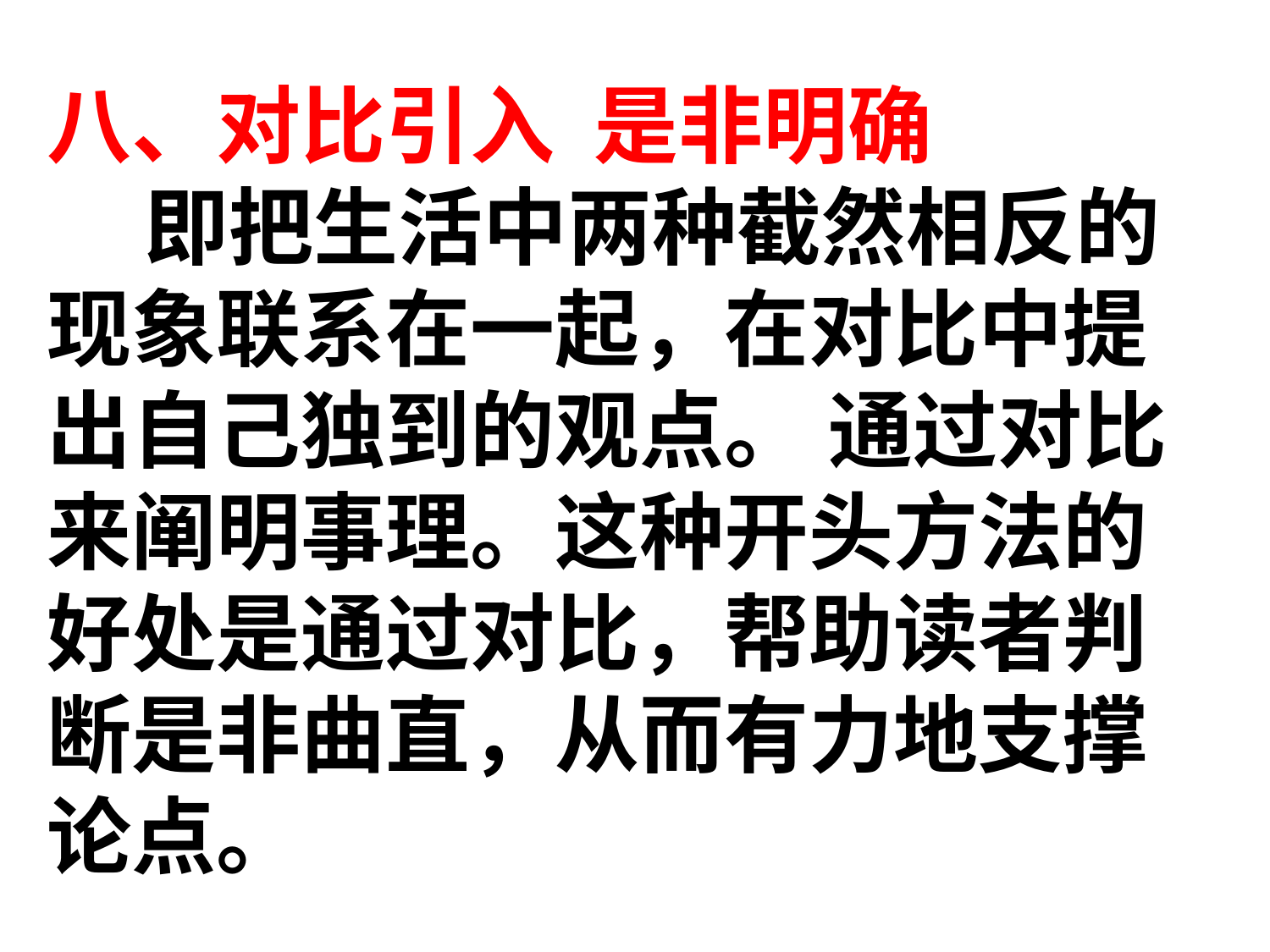

八、对比引入  是非明确
    即把生活中两种截然相反的现象联系在一起，在对比中提出自己独到的观点。 通过对比来阐明事理。这种开头方法的好处是通过对比，帮助读者判断是非曲直，从而有力地支撑论点。